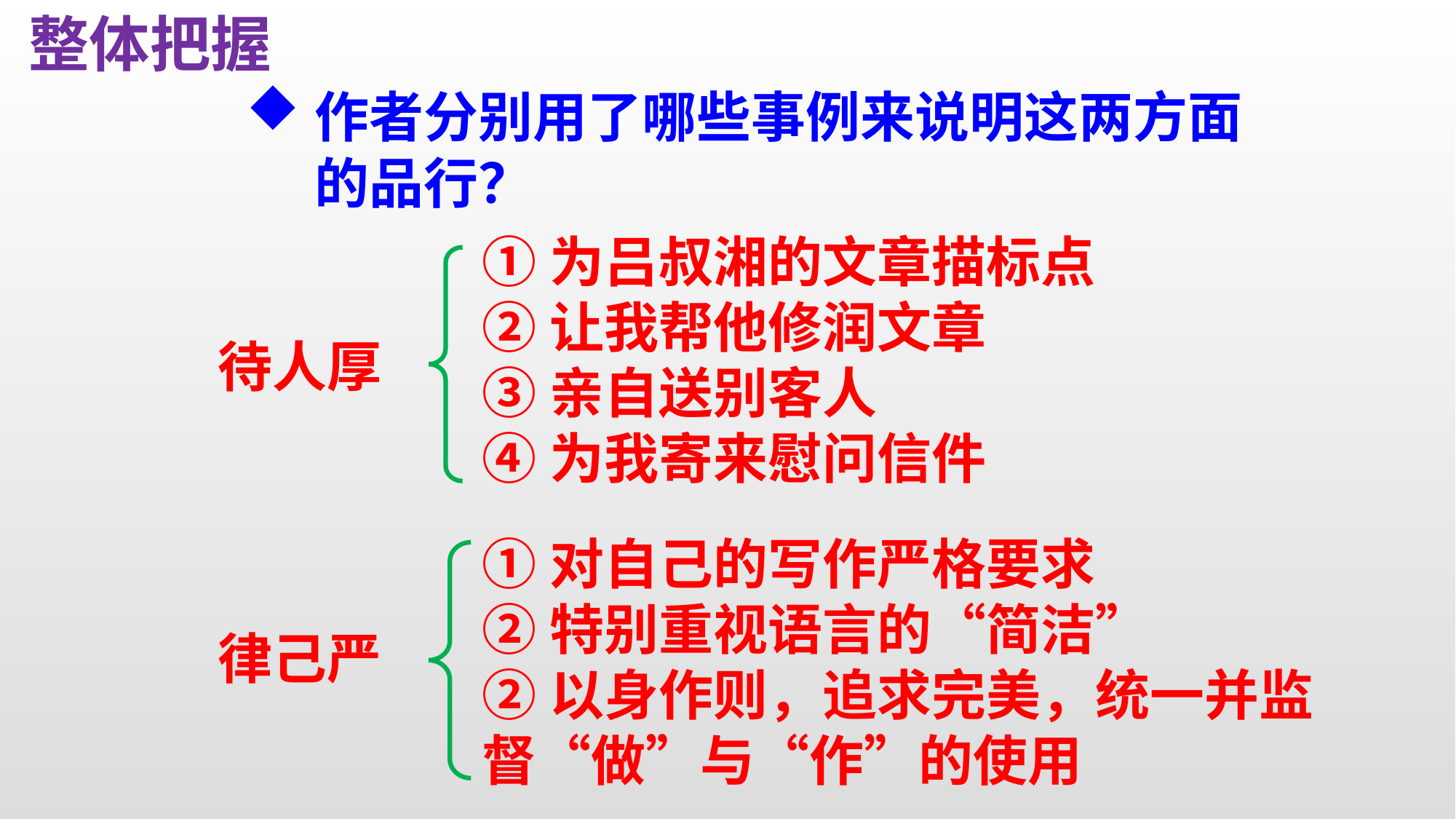

整体把握
作者分别用了哪些事例来说明这两方面的品行？
①为吕叔湘的文章描标点
②让我帮他修润文章
③亲自送别客人
④为我寄来慰问信件

待人厚

律己严
①对自己的写作严格要求
②特别重视语言的“简洁”
②以身作则，追求完美，统一并监督“做”与“作”的使用